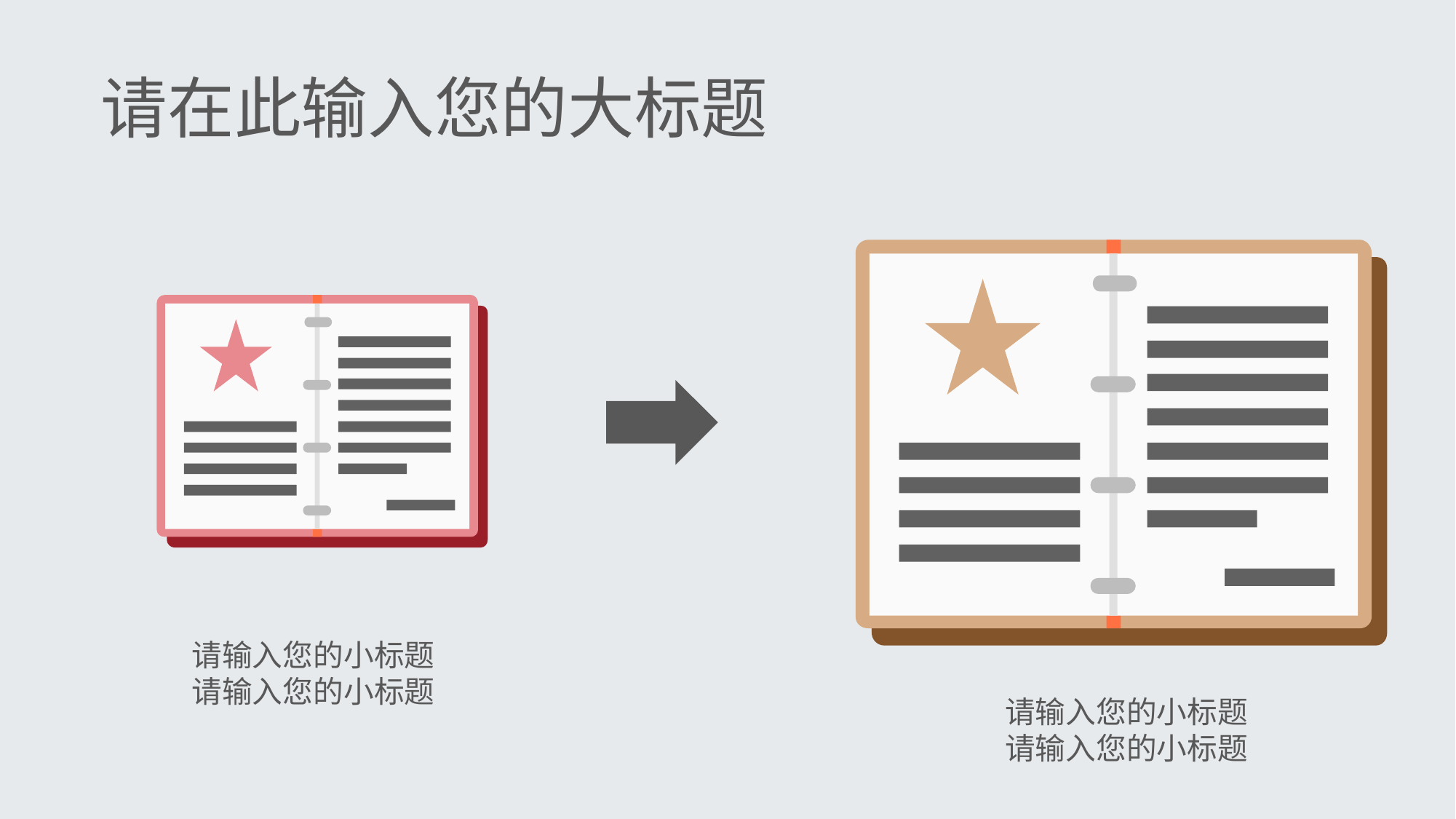

# 请在此输入您的大标题

请输入您的小标题
请输入您的小标题
请输入您的小标题
请输入您的小标题